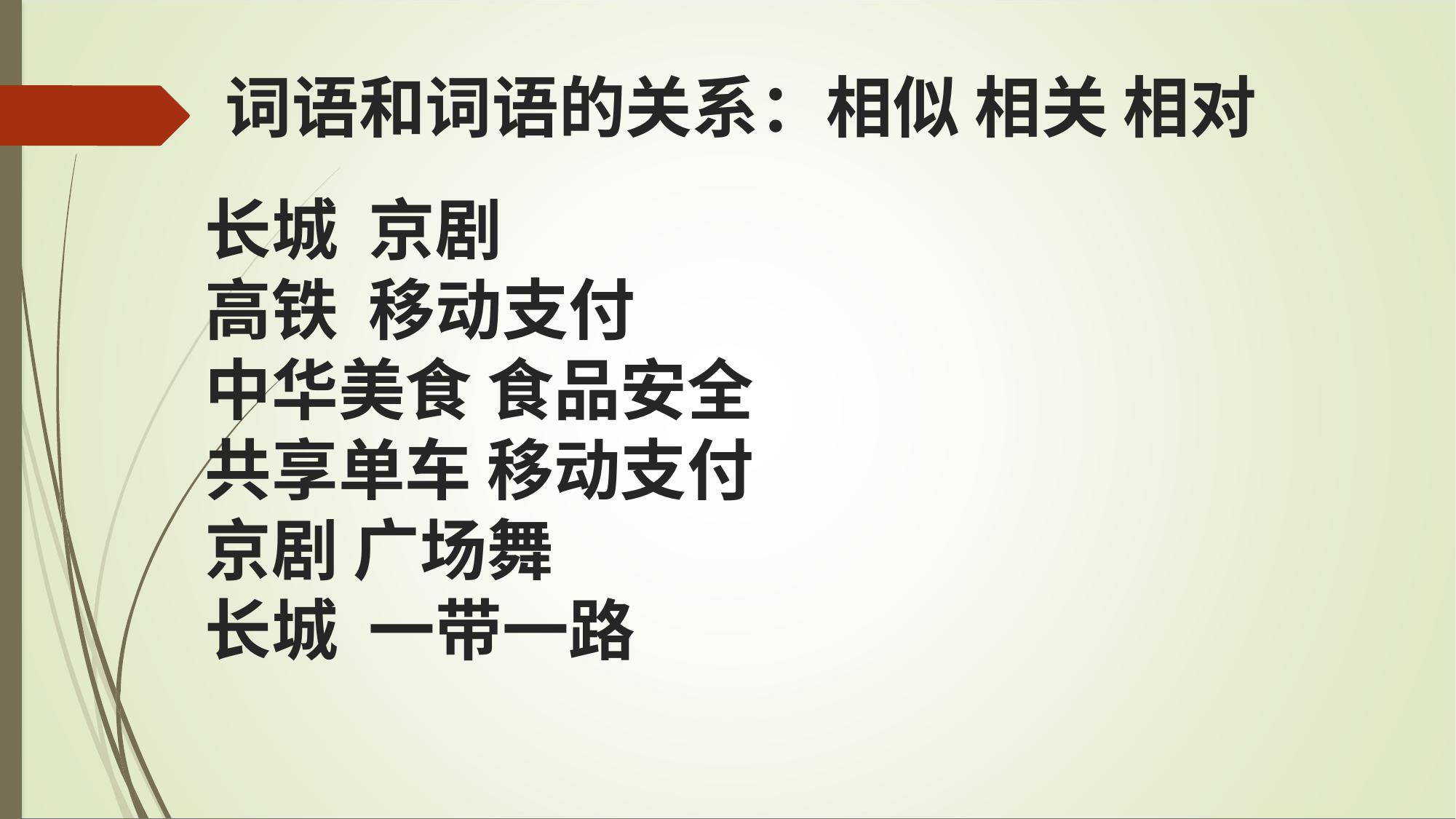

# 词语和词语的关系：相似 相关 相对
长城  京剧
高铁  移动支付
中华美食 食品安全
共享单车 移动支付
京剧 广场舞
长城  一带一路